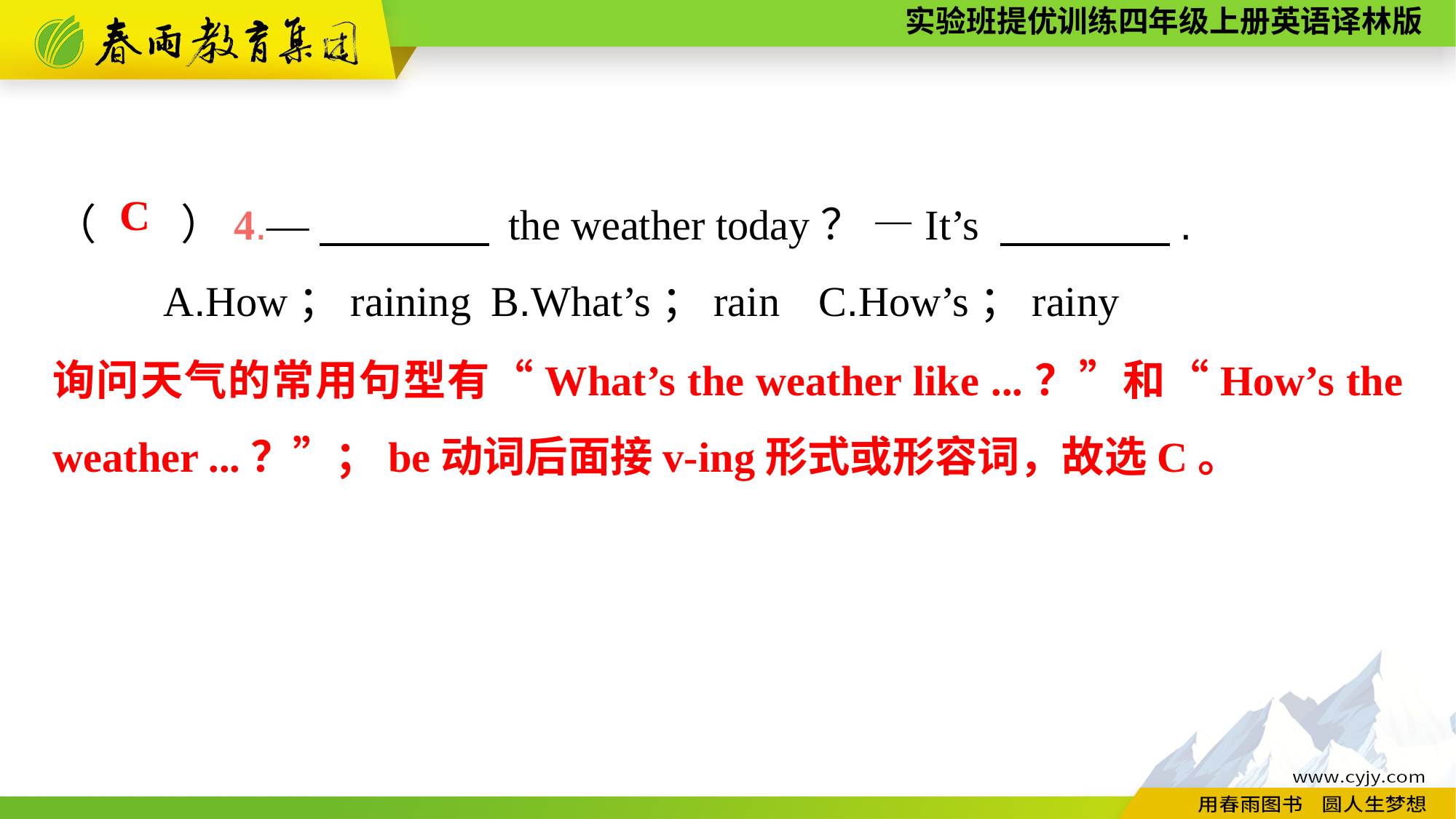

（　　）4.—　　　　 the weather today？ —It’s 　　　　.
	A.How；raining	B.What’s；rain	C.How’s；rainy
C
询问天气的常用句型有“What’s the weather like ...？”和“How’s the weather ...？”；be动词后面接v-ing形式或形容词，故选C。